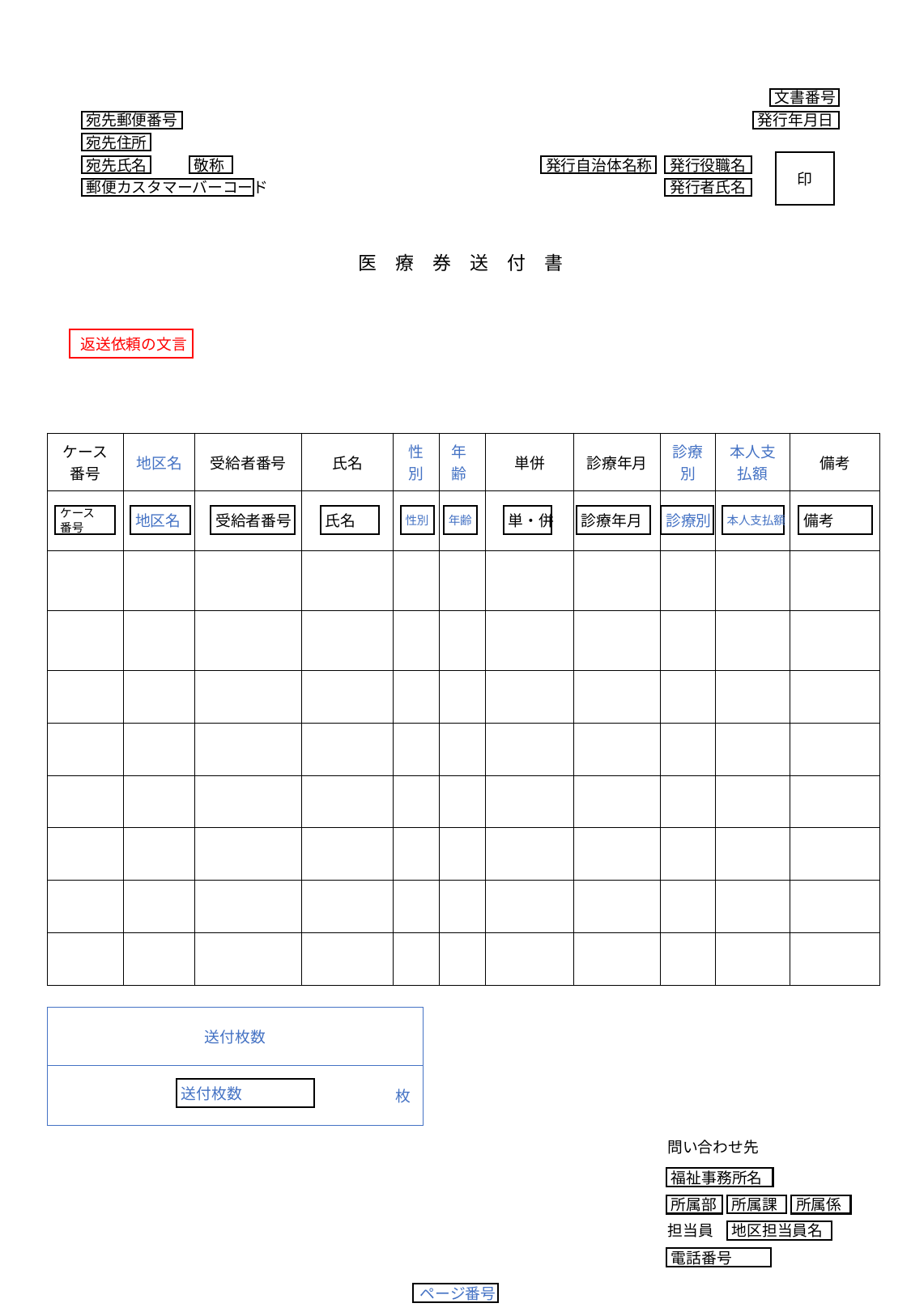

文書番号
発行年月日
宛先郵便番号
宛先住所
印
宛先氏名
敬称
発行自治体名称
発行役職名
郵便カスタマーバーコード
発行者氏名
医　療　券　送　付　書
返送依頼の文言
| ケース番号 | 地区名 | 受給者番号 | 氏名 | 性別 | 年齢 | 単併 | 診療年月 | 診療別 | 本人支払額 | 備考 |
| --- | --- | --- | --- | --- | --- | --- | --- | --- | --- | --- |
|  |  |  |  |  |  |  |  |  |  |  |
|  |  |  |  |  |  |  |  |  |  |  |
|  |  |  |  |  |  |  |  |  |  |  |
|  |  |  |  |  |  |  |  |  |  |  |
|  |  |  |  |  |  |  |  |  |  |  |
|  |  |  |  |  |  |  |  |  |  |  |
|  |  |  |  |  |  |  |  |  |  |  |
|  |  |  |  |  |  |  |  |  |  |  |
|  |  |  |  |  |  |  |  |  |  |  |
ケース
番号
診療別
本人支払額
地区名
受給者番号
氏名
性別
年齢
単・併
診療年月
備考
| 送付枚数 |
| --- |
| 枚 |
送付枚数
問い合わせ先
福祉事務所名
所属部
所属係
所属課
担当員
地区担当員名
電話番号
ページ番号